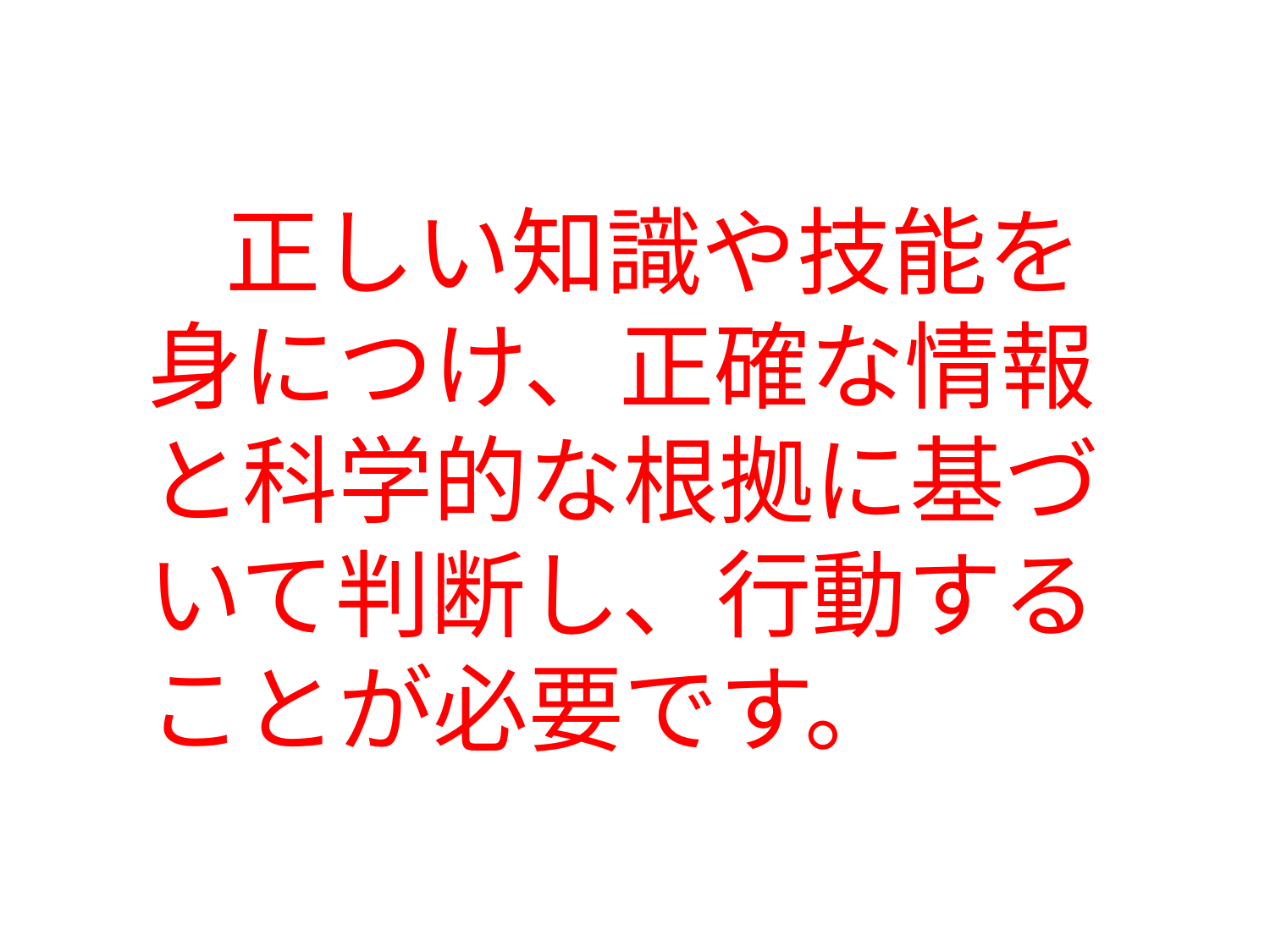

正しい知識や技能を身につけ、正確な情報と科学的な根拠に基づいて判断し、行動することが必要です。